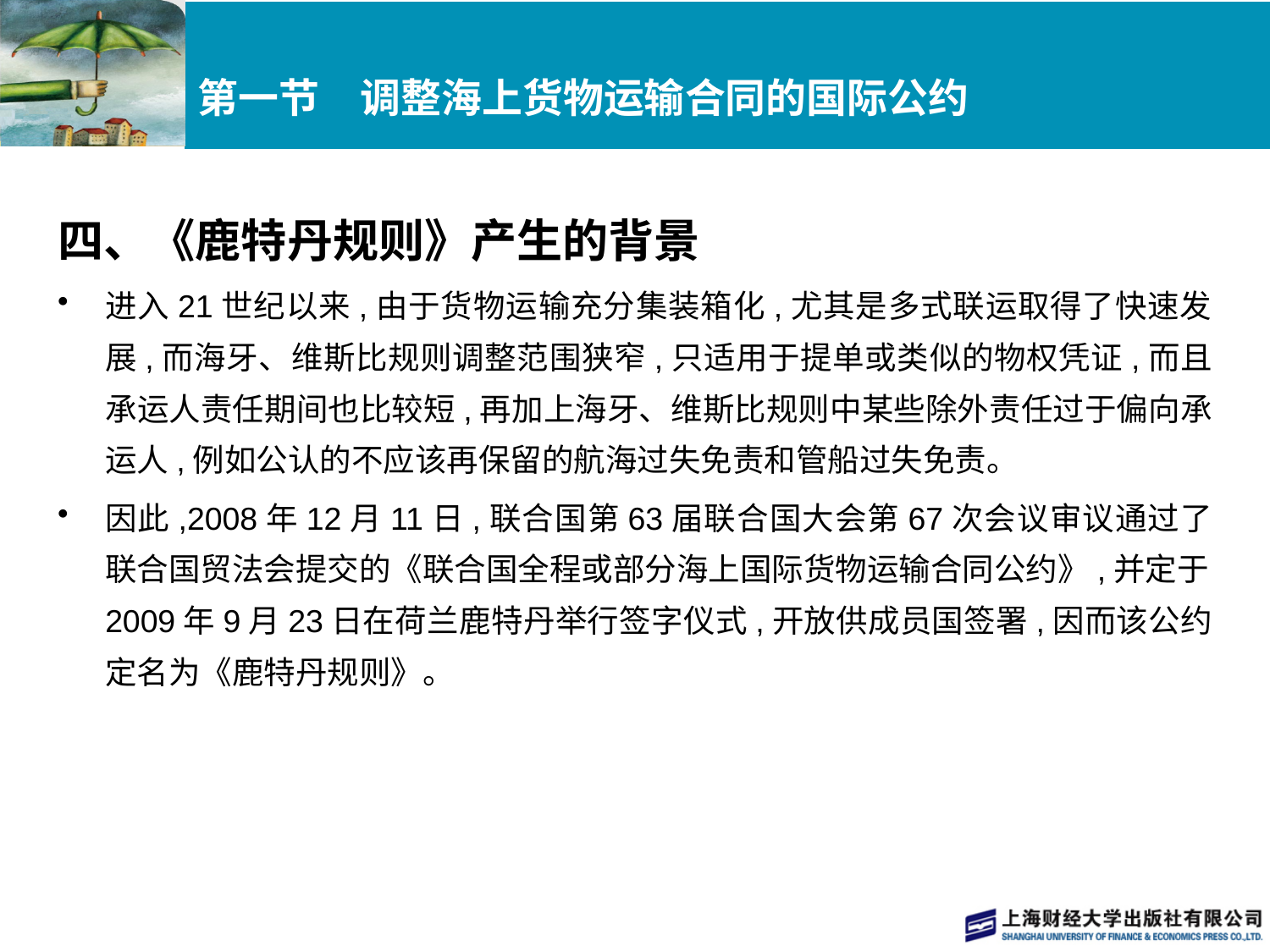

# 第一节　调整海上货物运输合同的国际公约
四、《鹿特丹规则》产生的背景
进入21世纪以来,由于货物运输充分集装箱化,尤其是多式联运取得了快速发展,而海牙、维斯比规则调整范围狭窄,只适用于提单或类似的物权凭证,而且承运人责任期间也比较短,再加上海牙、维斯比规则中某些除外责任过于偏向承运人,例如公认的不应该再保留的航海过失免责和管船过失免责。
因此,2008年12月11日,联合国第63届联合国大会第67次会议审议通过了联合国贸法会提交的《联合国全程或部分海上国际货物运输合同公约》,并定于2009年9月23日在荷兰鹿特丹举行签字仪式,开放供成员国签署,因而该公约定名为《鹿特丹规则》。